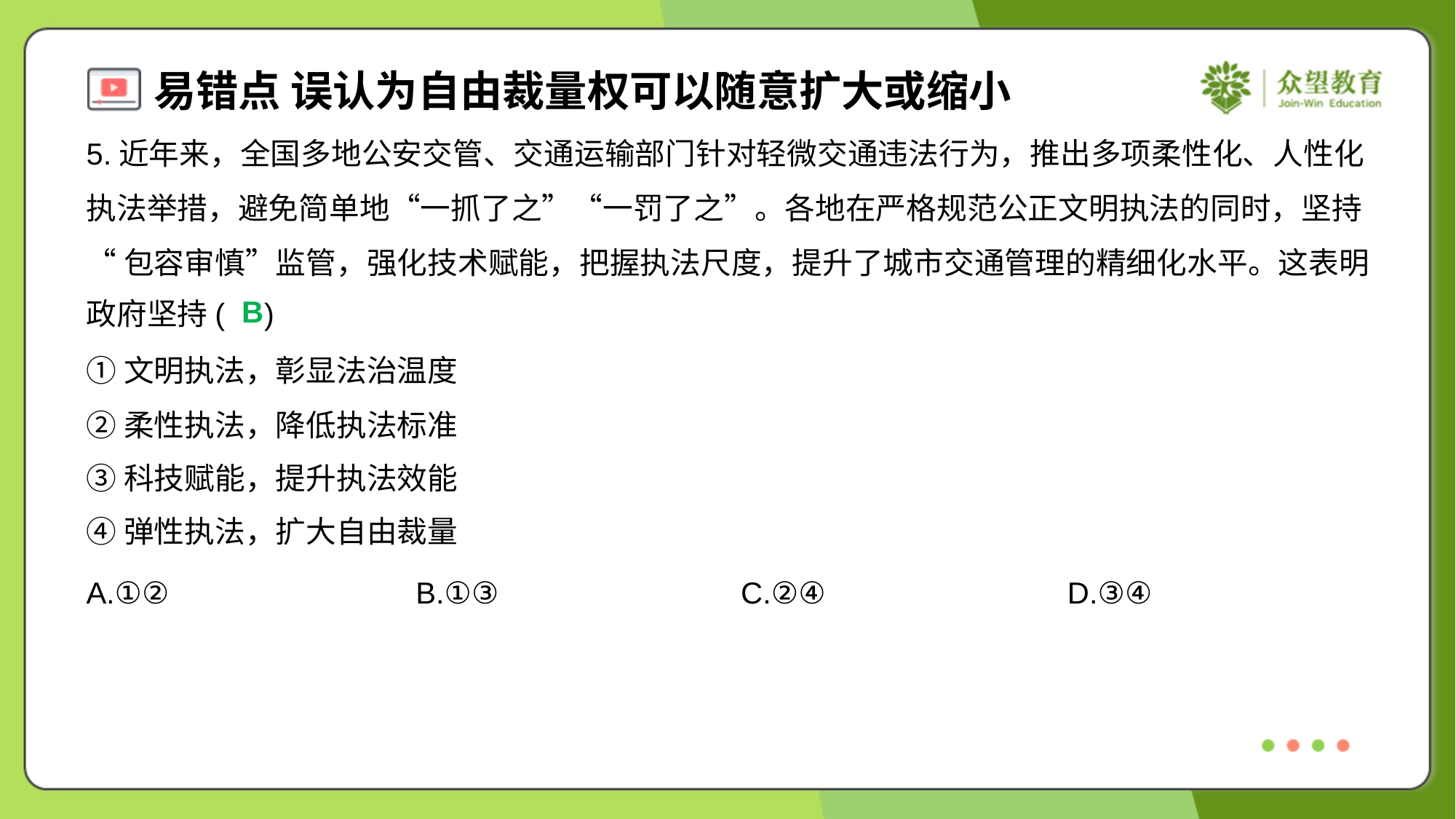

5.近年来，全国多地公安交管、交通运输部门针对轻微交通违法行为，推出多项柔性化、人性化
执法举措，避免简单地“一抓了之”“一罚了之”。各地在严格规范公正文明执法的同时，坚持
“包容审慎”监管，强化技术赋能，把握执法尺度，提升了城市交通管理的精细化水平。这表明
政府坚持(     )
B
①文明执法，彰显法治温度
②柔性执法，降低执法标准
③科技赋能，提升执法效能
④弹性执法，扩大自由裁量
A.①②	B.①③	C.②④	D.③④